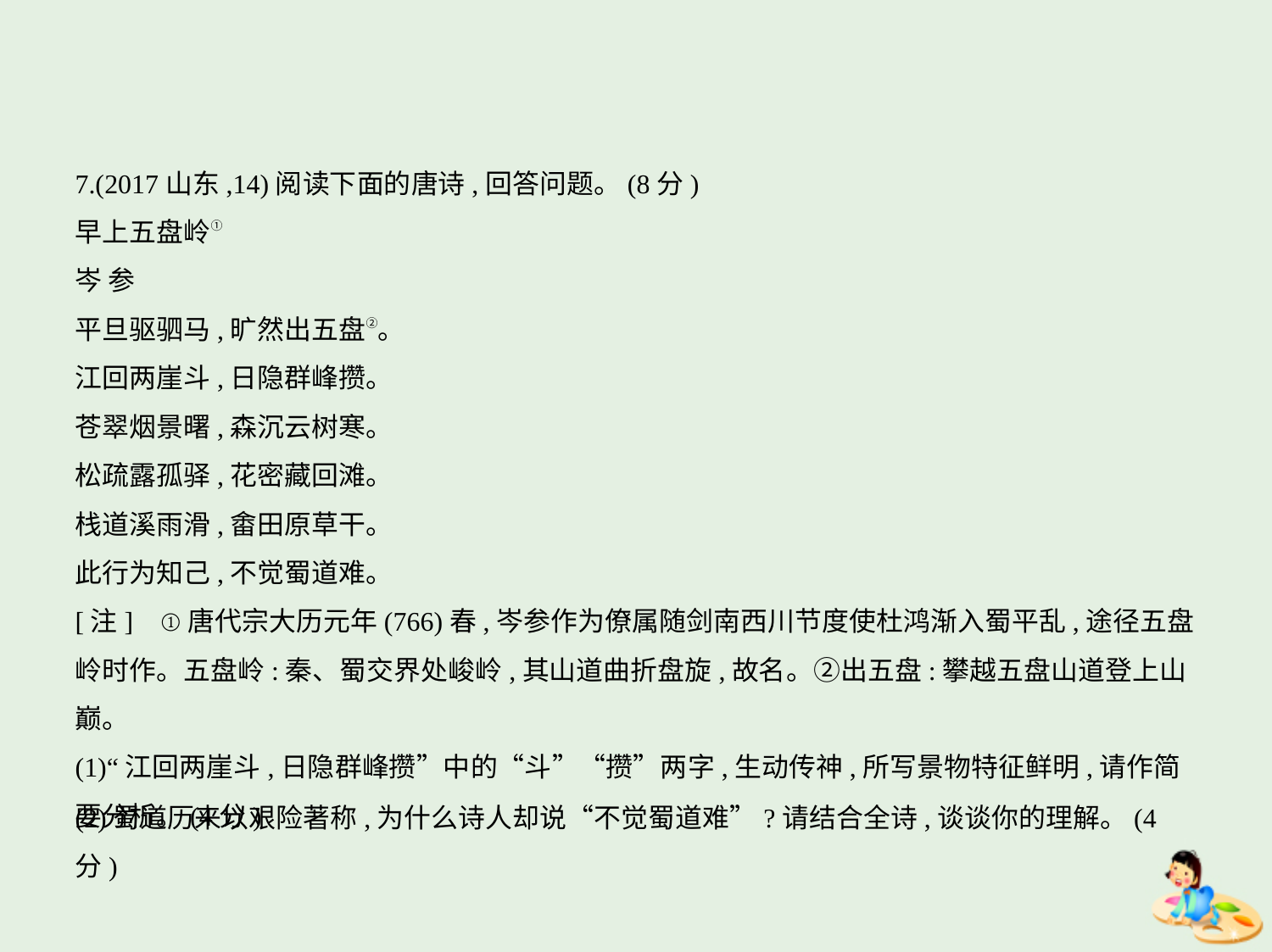

7.(2017山东,14)阅读下面的唐诗,回答问题。(8分)
早上五盘岭①
岑 参
平旦驱驷马,旷然出五盘②。
江回两崖斗,日隐群峰攒。
苍翠烟景曙,森沉云树寒。
松疏露孤驿,花密藏回滩。
栈道溪雨滑,畬田原草干。
此行为知己,不觉蜀道难。
[注]    ①唐代宗大历元年(766)春,岑参作为僚属随剑南西川节度使杜鸿渐入蜀平乱,途径五盘
岭时作。五盘岭:秦、蜀交界处峻岭,其山道曲折盘旋,故名。②出五盘:攀越五盘山道登上山巅。
(1)“江回两崖斗,日隐群峰攒”中的“斗”“攒”两字,生动传神,所写景物特征鲜明,请作简
要分析。(4分)
(2)蜀道历来以艰险著称,为什么诗人却说“不觉蜀道难”?请结合全诗,谈谈你的理解。(4分)